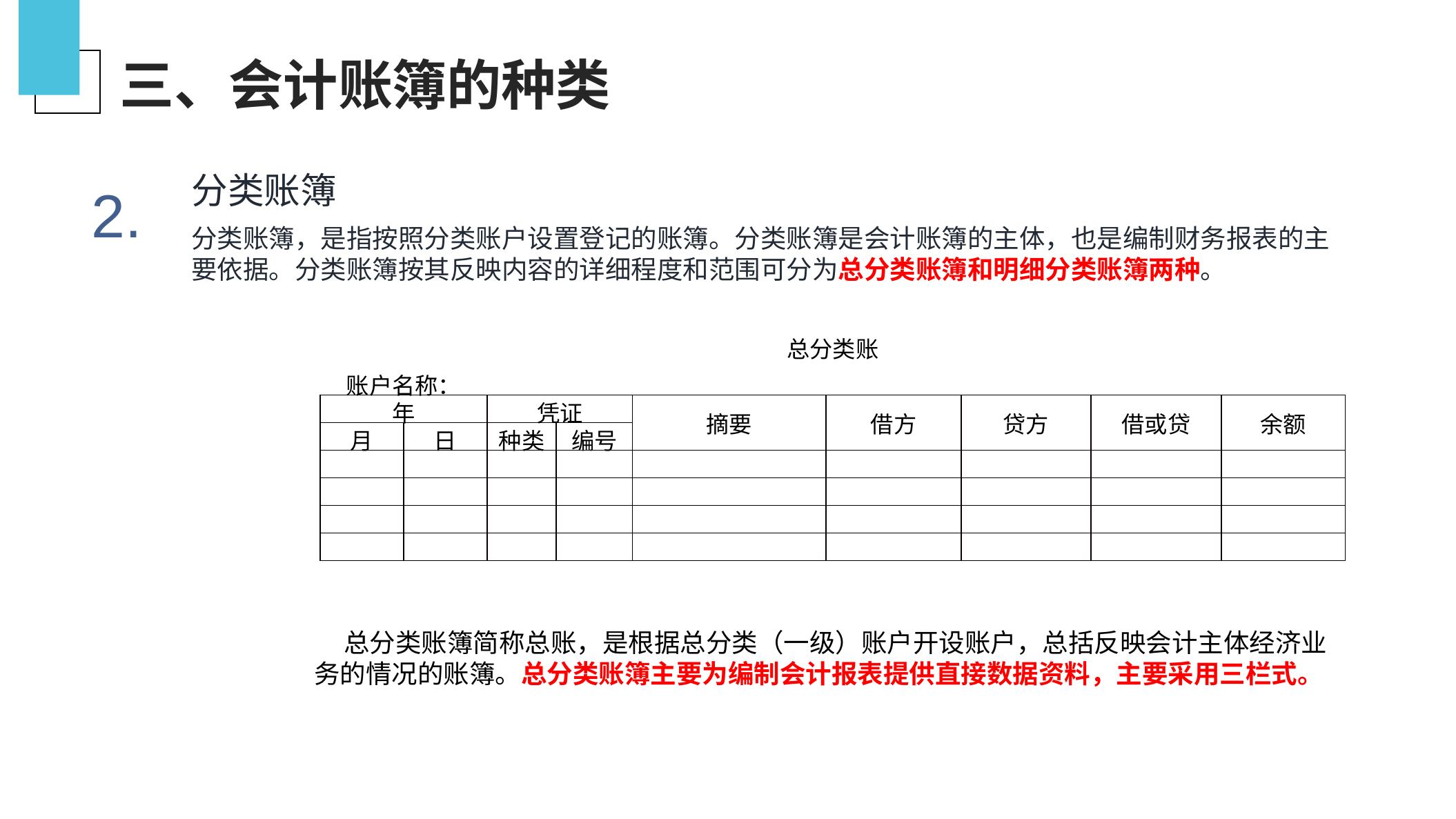

三、会计账簿的种类

分类账簿
2.
分类账簿，是指按照分类账户设置登记的账簿。分类账簿是会计账簿的主体，也是编制财务报表的主要依据。分类账簿按其反映内容的详细程度和范围可分为总分类账簿和明细分类账簿两种。
| 总分类账 |  |  |  |  |  |  |  |  |
| --- | --- | --- | --- | --- | --- | --- | --- | --- |
| 账户名称： |  |  |  |  |  |  |  |  |
| 年 |  | 凭证 |  | 摘要 | 借方 | 贷方 | 借或贷 | 余额 |
| 月 | 日 | 种类 | 编号 |  |  |  |  |  |
|  |  |  |  |  |  |  |  |  |
|  |  |  |  |  |  |  |  |  |
|  |  |  |  |  |  |  |  |  |
|  |  |  |  |  |  |  |  |  |
    总分类账簿简称总账，是根据总分类（一级）账户开设账户，总括反映会计主体经济业务的情况的账簿。总分类账簿主要为编制会计报表提供直接数据资料，主要采用三栏式。